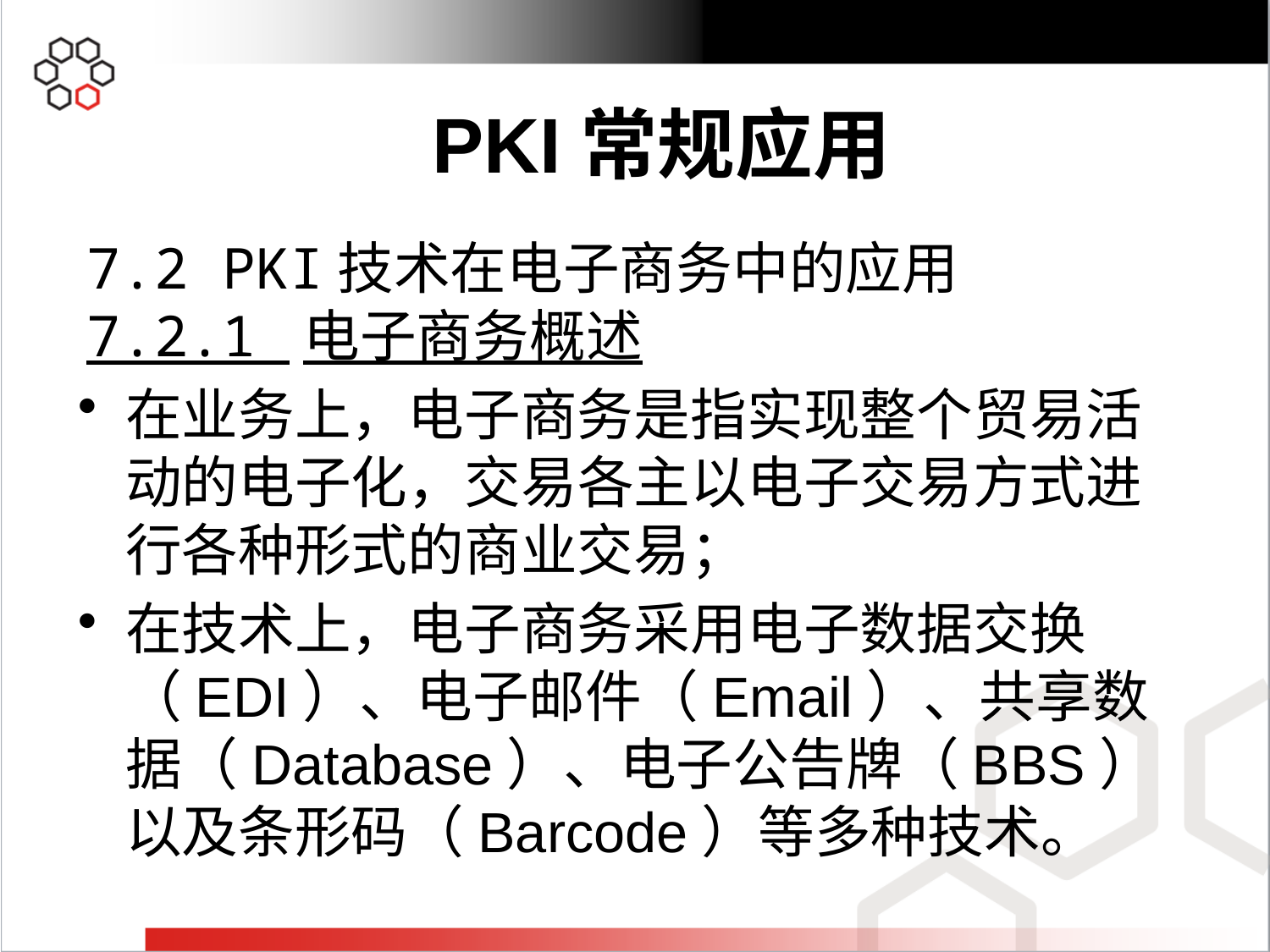

7.2 PKI技术在电子商务中的应用
7.2.1 电子商务概述
在业务上，电子商务是指实现整个贸易活动的电子化，交易各主以电子交易方式进行各种形式的商业交易；
在技术上，电子商务采用电子数据交换（EDI）、电子邮件（Email）、共享数据（Database）、电子公告牌（BBS）以及条形码（Barcode）等多种技术。